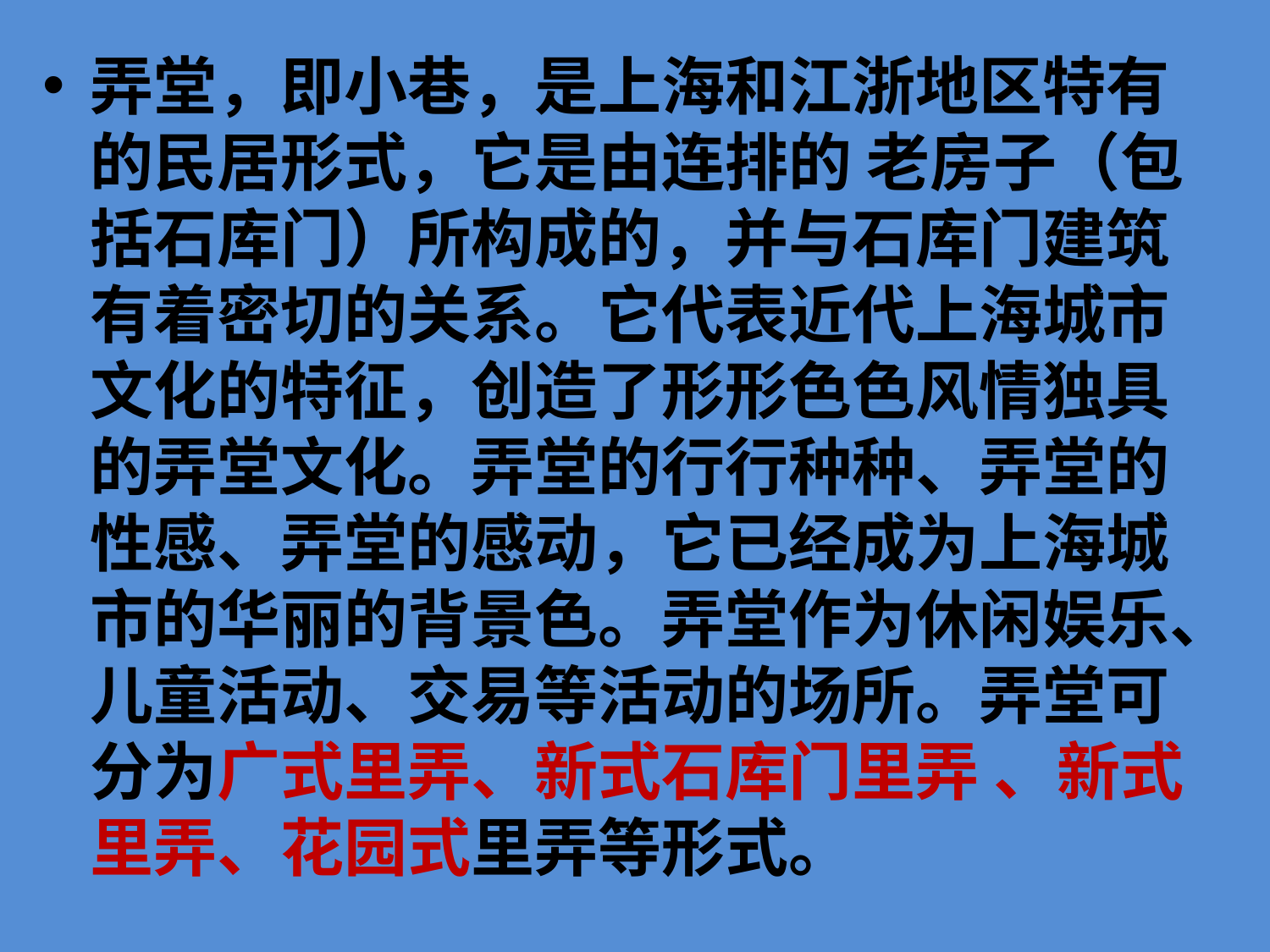

弄堂，即小巷，是上海和江浙地区特有的民居形式，它是由连排的 老房子（包括石库门）所构成的，并与石库门建筑有着密切的关系。它代表近代上海城市文化的特征，创造了形形色色风情独具的弄堂文化。弄堂的行行种种、弄堂的性感、弄堂的感动，它已经成为上海城市的华丽的背景色。弄堂作为休闲娱乐、儿童活动、交易等活动的场所。弄堂可分为广式里弄、新式石库门里弄 、新式里弄、花园式里弄等形式。